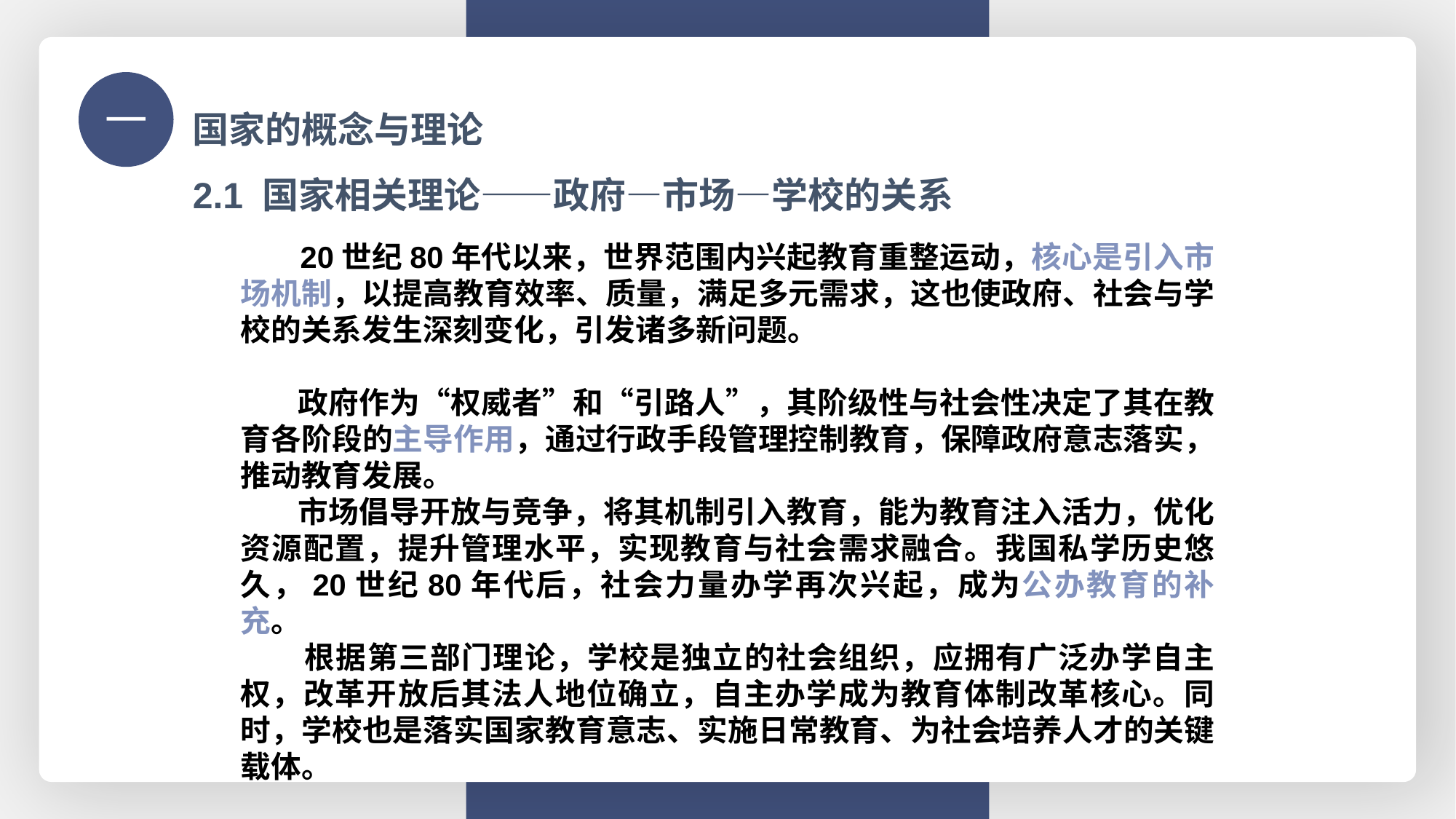

国家的概念与理论
一
2.1 国家相关理论——政府—市场—学校的关系
       20世纪80年代以来，世界范围内兴起教育重整运动，核心是引入市场机制，以提高教育效率、质量，满足多元需求，这也使政府、社会与学校的关系发生深刻变化，引发诸多新问题。

       政府作为“权威者”和“引路人”，其阶级性与社会性决定了其在教育各阶段的主导作用，通过行政手段管理控制教育，保障政府意志落实，推动教育发展。
       市场倡导开放与竞争，将其机制引入教育，能为教育注入活力，优化资源配置，提升管理水平，实现教育与社会需求融合。我国私学历史悠久，20世纪80年代后，社会力量办学再次兴起，成为公办教育的补充。
       根据第三部门理论，学校是独立的社会组织，应拥有广泛办学自主权，改革开放后其法人地位确立，自主办学成为教育体制改革核心。同时，学校也是落实国家教育意志、实施日常教育、为社会培养人才的关键载体。